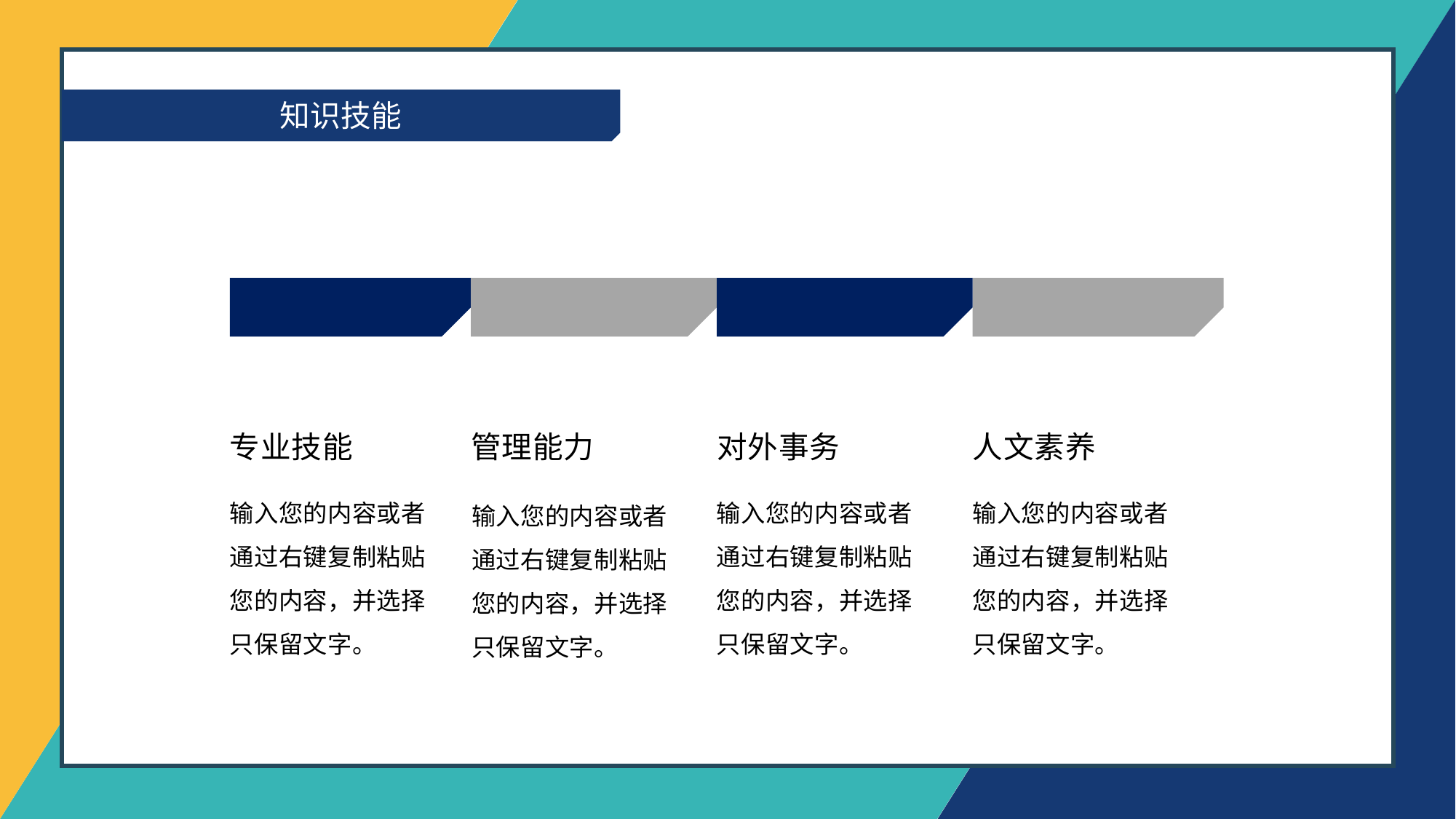

知识技能

人文素养
专业技能
管理能力
对外事务
输入您的内容或者通过右键复制粘贴您的内容，并选择只保留文字。
输入您的内容或者通过右键复制粘贴您的内容，并选择只保留文字。
输入您的内容或者通过右键复制粘贴您的内容，并选择只保留文字。
输入您的内容或者通过右键复制粘贴您的内容，并选择只保留文字。